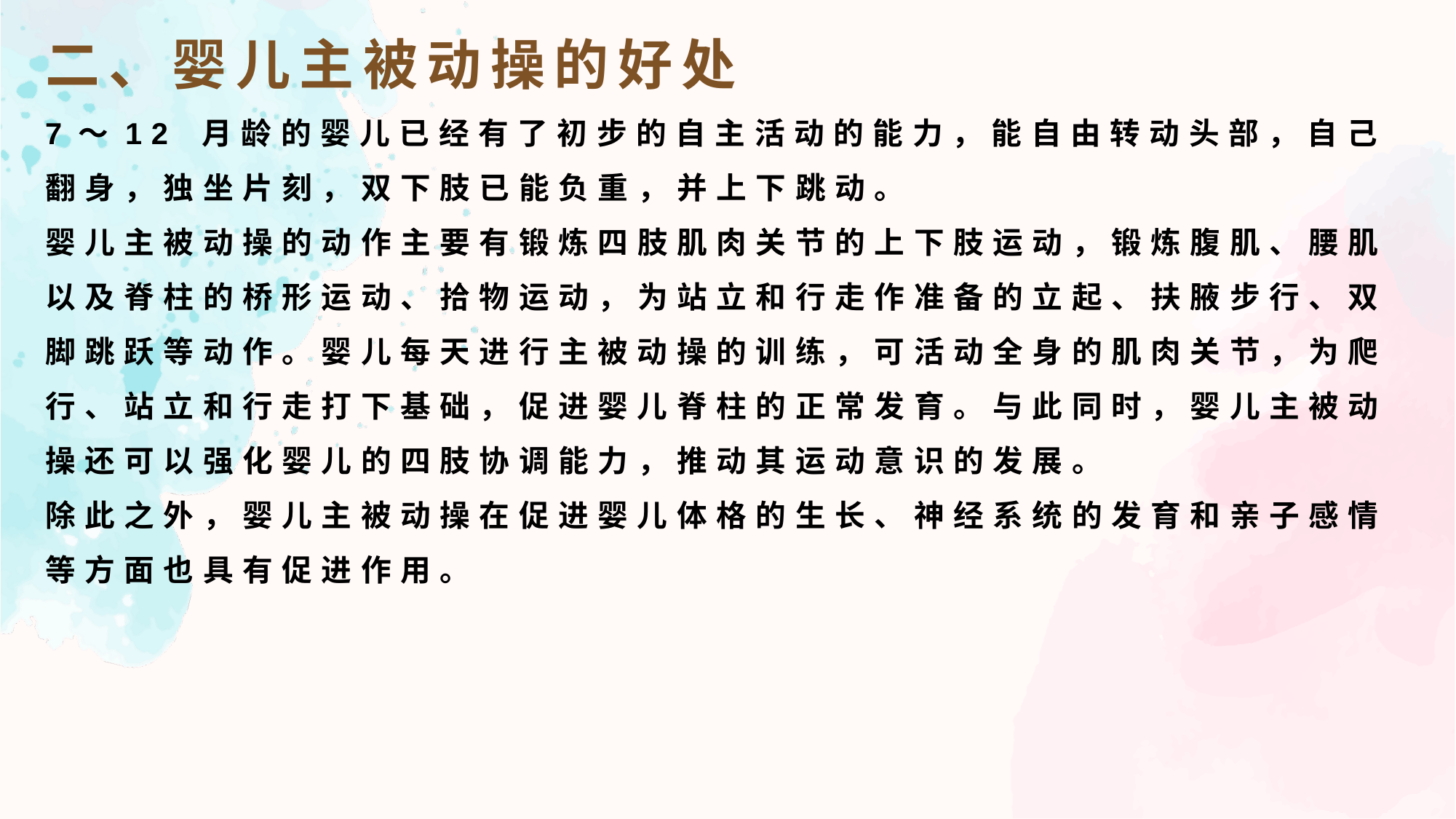

二、婴儿主被动操的好处
7～12 月龄的婴儿已经有了初步的自主活动的能力，能自由转动头部，自己翻身，独坐片刻，双下肢已能负重，并上下跳动。
婴儿主被动操的动作主要有锻炼四肢肌肉关节的上下肢运动，锻炼腹肌、腰肌以及脊柱的桥形运动、拾物运动，为站立和行走作准备的立起、扶腋步行、双脚跳跃等动作。婴儿每天进行主被动操的训练，可活动全身的肌肉关节，为爬行、站立和行走打下基础，促进婴儿脊柱的正常发育。与此同时，婴儿主被动操还可以强化婴儿的四肢协调能力，推动其运动意识的发展。
除此之外，婴儿主被动操在促进婴儿体格的生长、神经系统的发育和亲子感情等方面也具有促进作用。